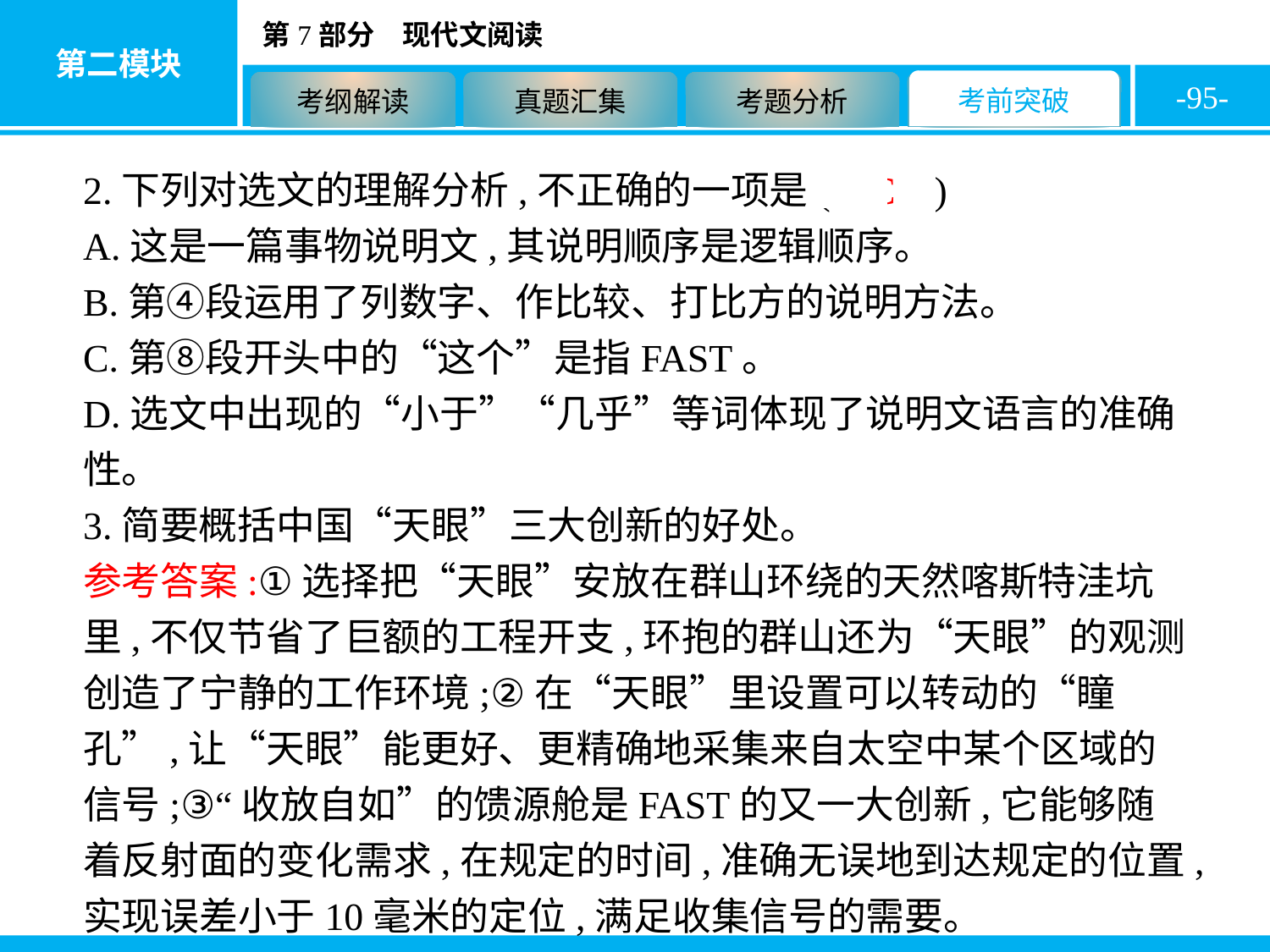

-95-
2.下列对选文的理解分析,不正确的一项是(    C    )
A.这是一篇事物说明文,其说明顺序是逻辑顺序。
B.第④段运用了列数字、作比较、打比方的说明方法。
C.第⑧段开头中的“这个”是指FAST。
D.选文中出现的“小于”“几乎”等词体现了说明文语言的准确性。
3.简要概括中国“天眼”三大创新的好处。
参考答案:①选择把“天眼”安放在群山环绕的天然喀斯特洼坑里,不仅节省了巨额的工程开支,环抱的群山还为“天眼”的观测创造了宁静的工作环境;②在“天眼”里设置可以转动的“瞳孔”,让“天眼”能更好、更精确地采集来自太空中某个区域的信号;③“收放自如”的馈源舱是FAST的又一大创新,它能够随着反射面的变化需求,在规定的时间,准确无误地到达规定的位置,实现误差小于10毫米的定位,满足收集信号的需要。